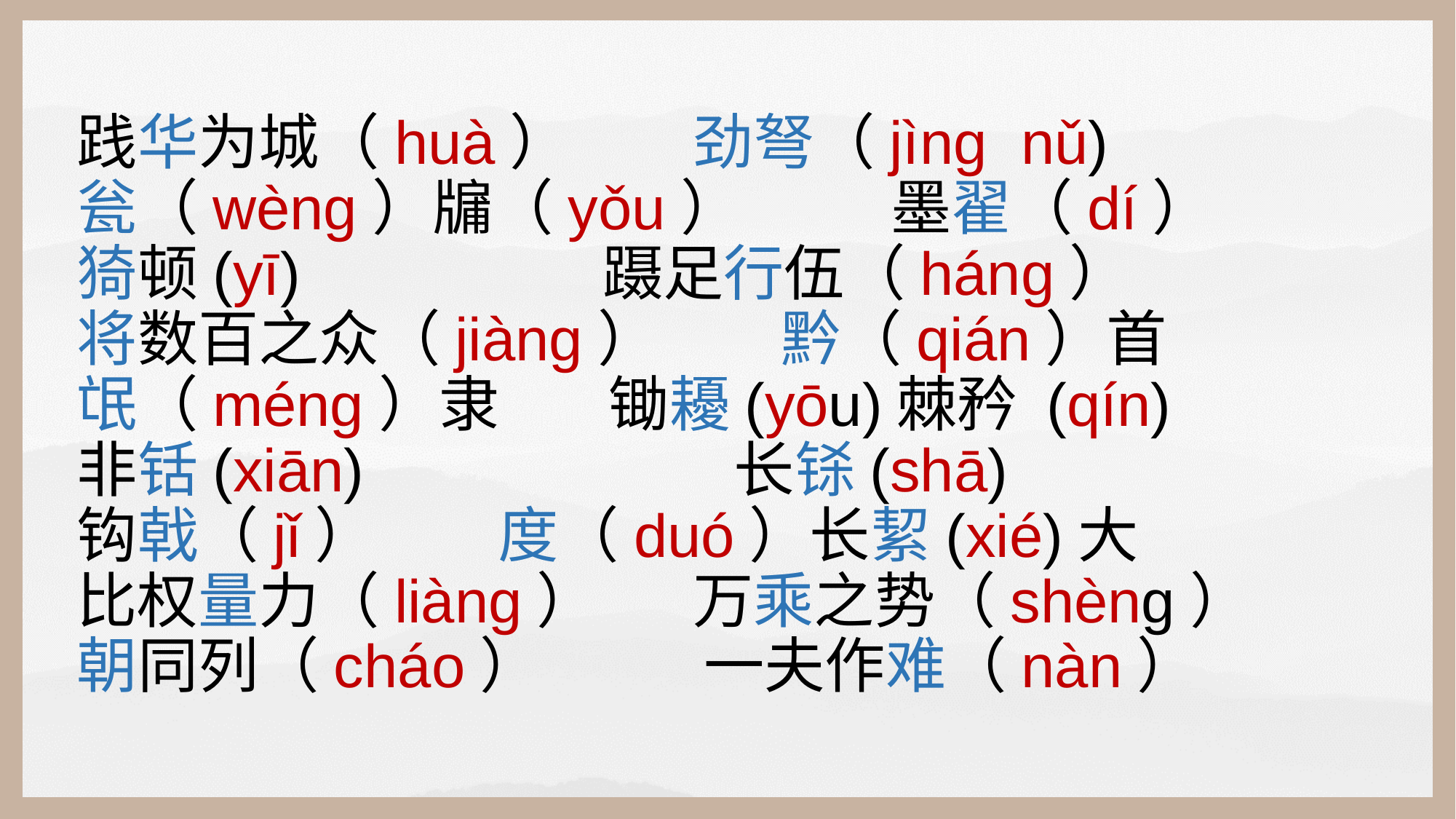

践华为城（huà）         劲弩（jìng  nǔ)
  瓮（wèng）牖（yǒu）           墨翟（dí）
  猗顿(yī)                 蹑足行伍（háng）
  将数百之众（jiàng）         黔（qián）首
  氓（méng）隶        锄耰(yōu)棘矜 (qín)
  非铦(xiān)                     长铩(shā)
  钩戟（jǐ）         度（duó）长絜(xié)大
  比权量力（liàng）       万乘之势（shèng）
  朝同列（cháo）            一夫作难（nàn）